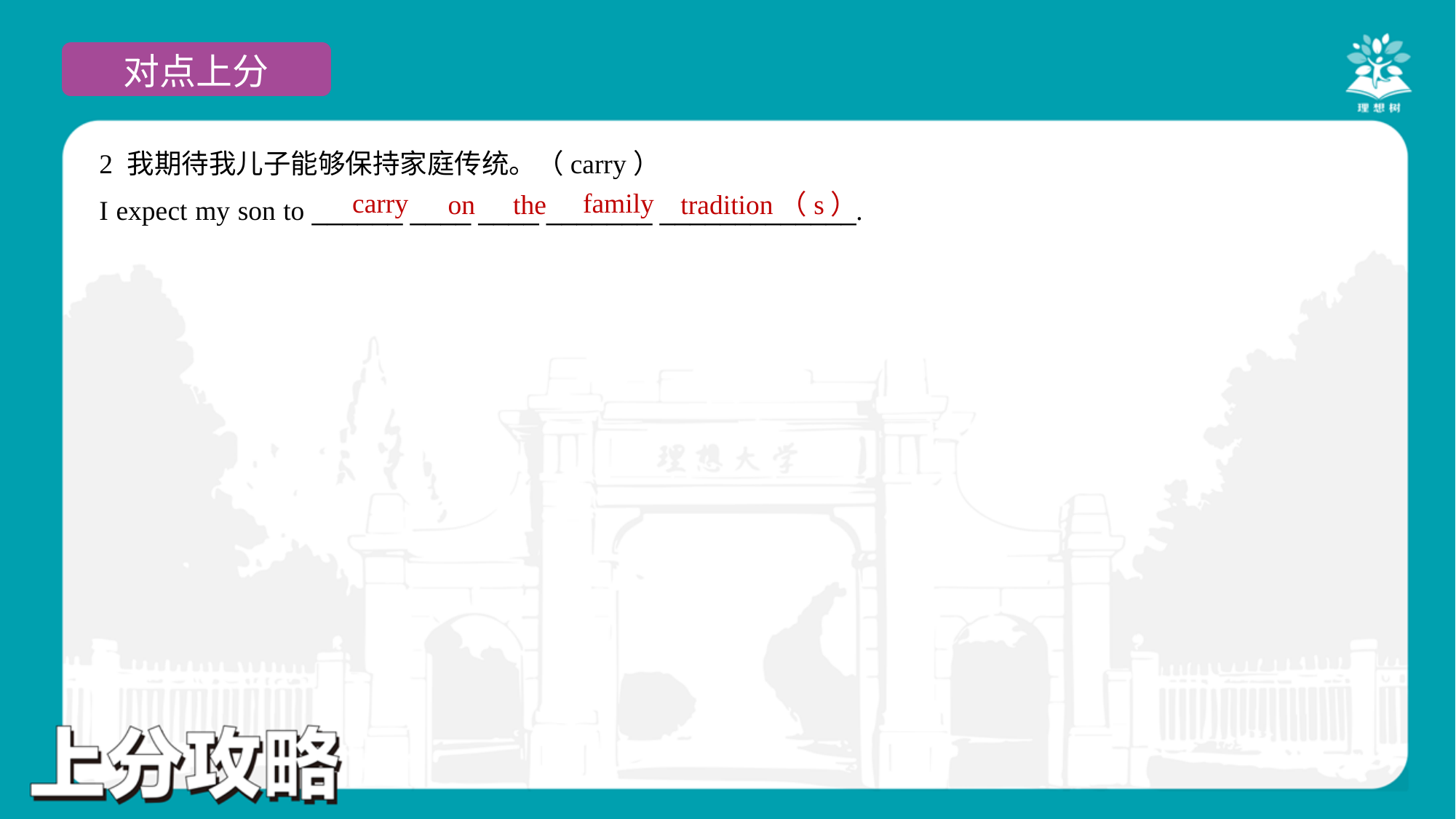

2 我期待我儿子能够保持家庭传统。（carry）
I expect my son to ______ ____ ____ _______ _____________.
carry
family
on
the
tradition（s）